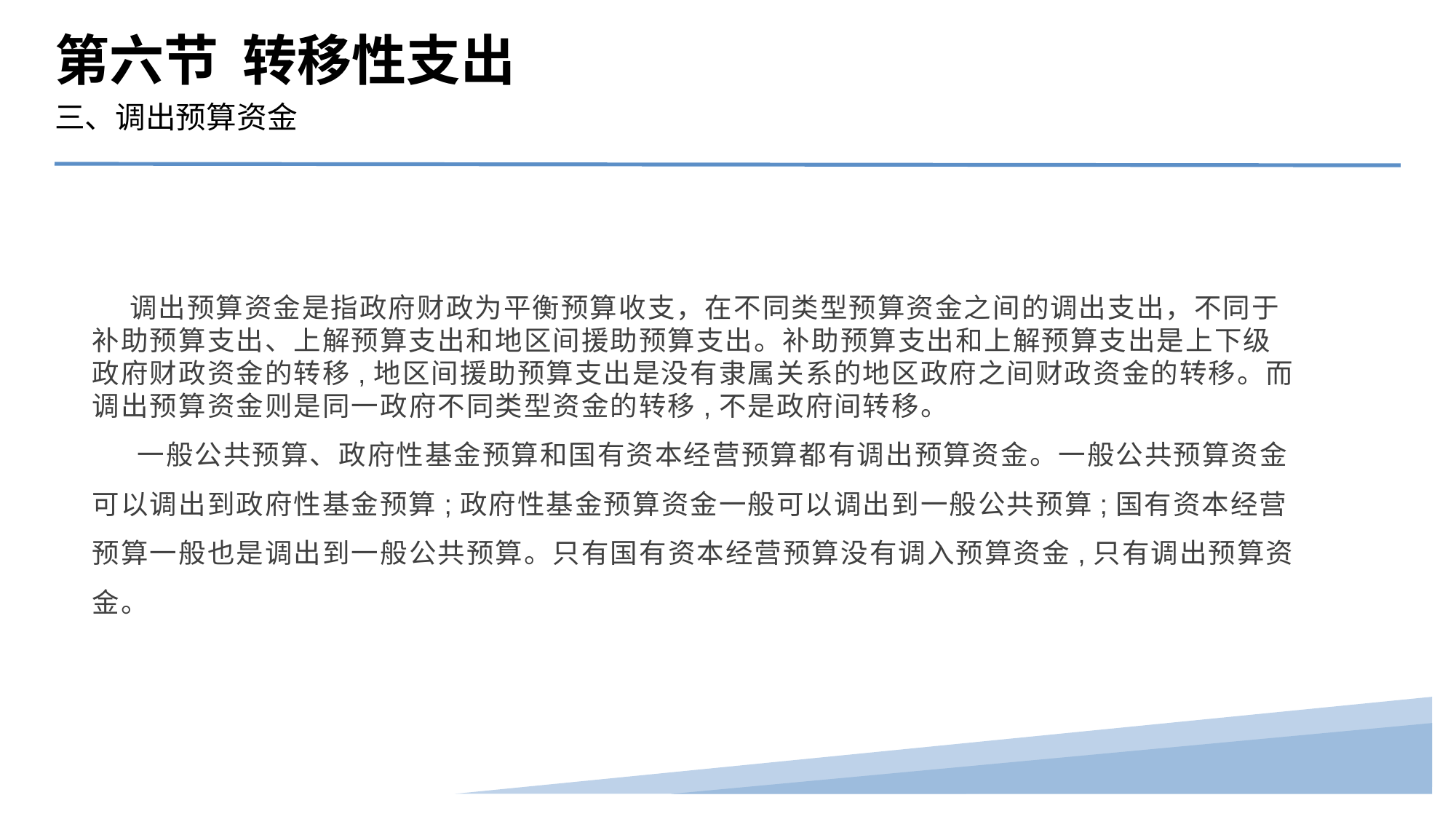

第六节  转移性支出
三、调出预算资金
    调出预算资金是指政府财政为平衡预算收支，在不同类型预算资金之间的调出支出，不同于补助预算支出、上解预算支出和地区间援助预算支出。补助预算支出和上解预算支出是上下级政府财政资金的转移,地区间援助预算支出是没有隶属关系的地区政府之间财政资金的转移。而调出预算资金则是同一政府不同类型资金的转移,不是政府间转移。
     一般公共预算、政府性基金预算和国有资本经营预算都有调出预算资金。一般公共预算资金可以调出到政府性基金预算;政府性基金预算资金一般可以调出到一般公共预算;国有资本经营预算一般也是调出到一般公共预算。只有国有资本经营预算没有调入预算资金,只有调出预算资金。